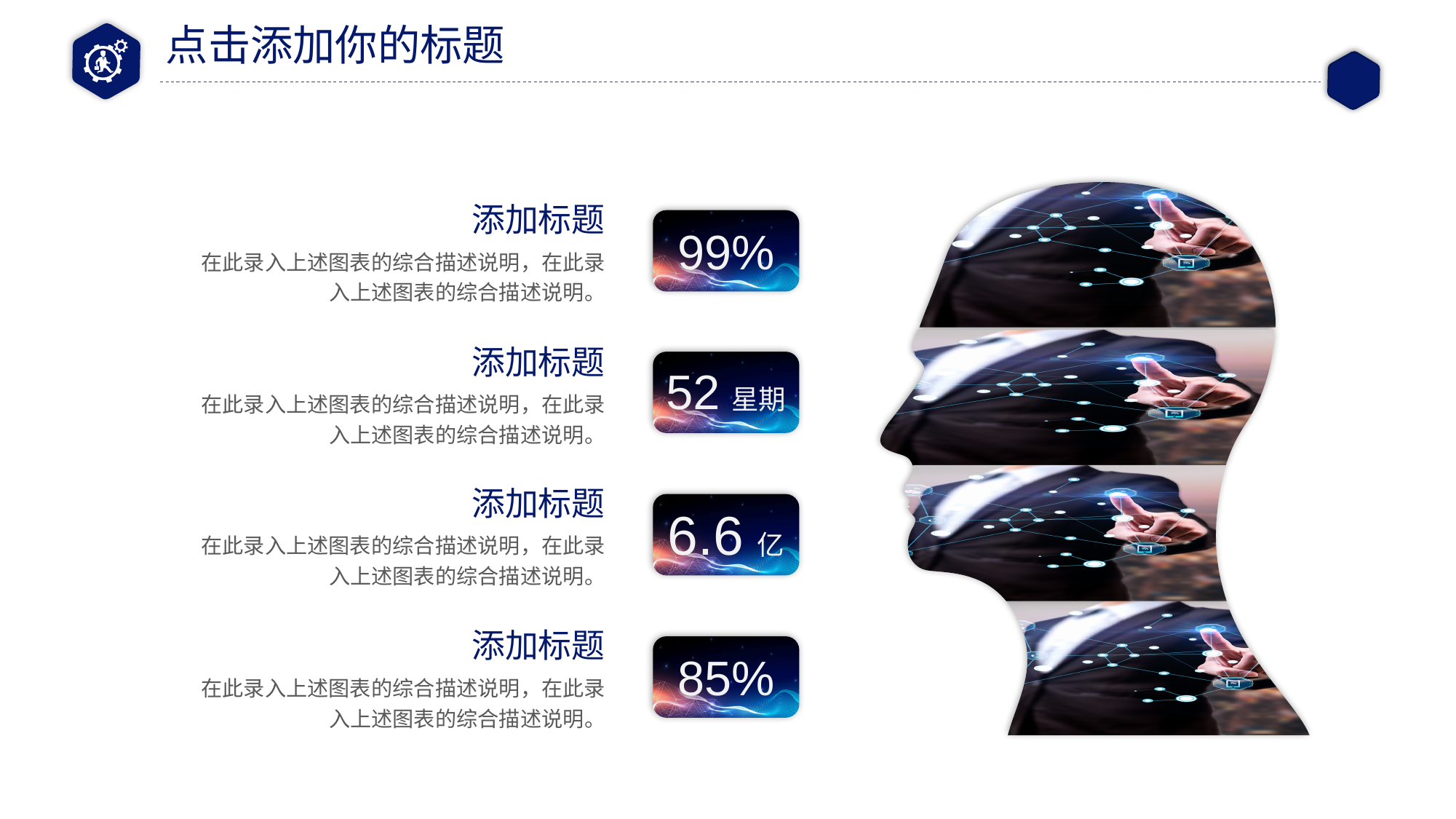

点击添加你的标题

添加标题

99%
在此录入上述图表的综合描述说明，在此录入上述图表的综合描述说明。
添加标题

52星期
在此录入上述图表的综合描述说明，在此录入上述图表的综合描述说明。
添加标题

6.6亿
在此录入上述图表的综合描述说明，在此录入上述图表的综合描述说明。
添加标题

85%
在此录入上述图表的综合描述说明，在此录入上述图表的综合描述说明。